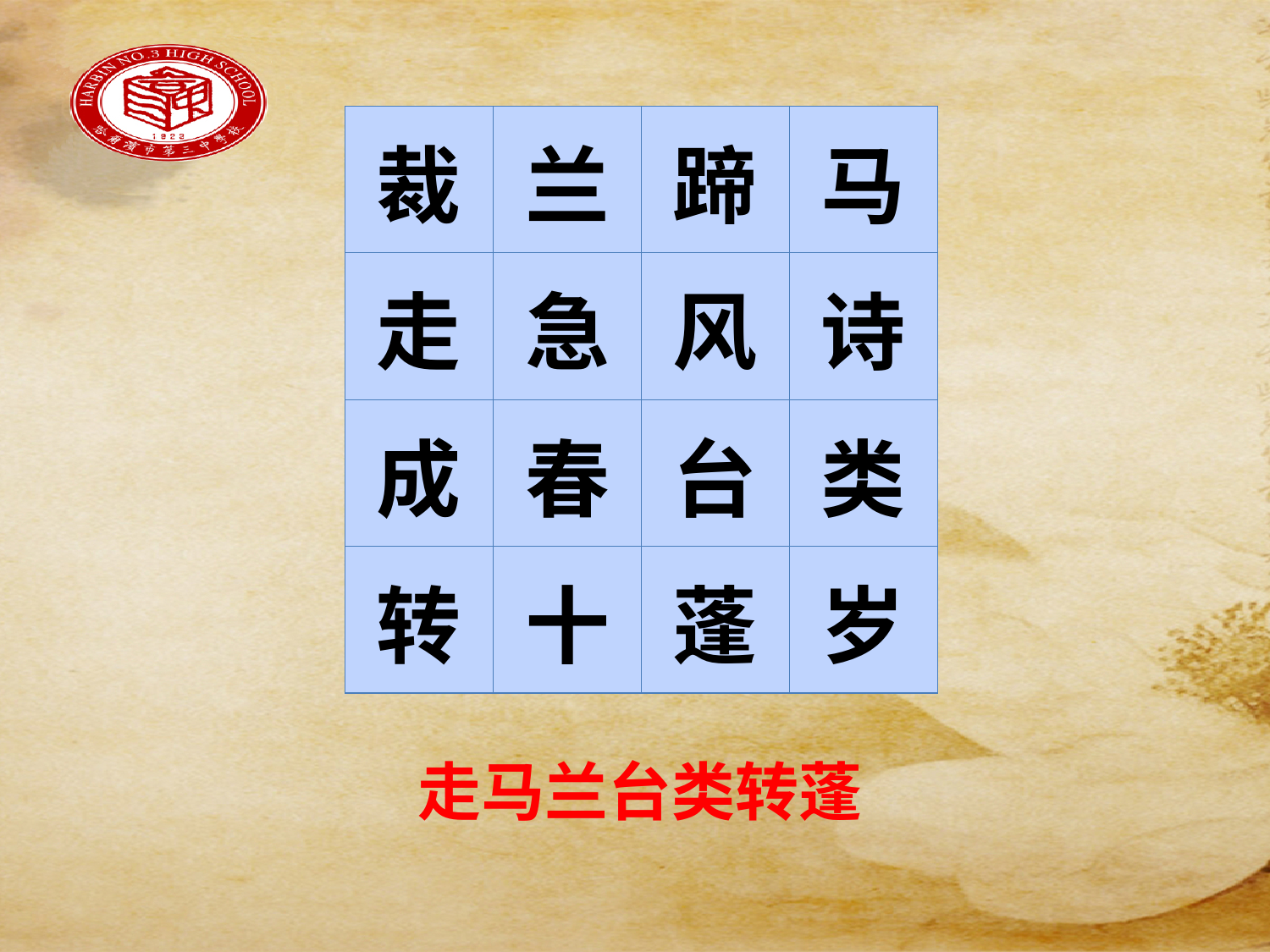

#
| 裁 | 兰 | 蹄 | 马 |
| --- | --- | --- | --- |
| 走 | 急 | 风 | 诗 |
| 成 | 春 | 台 | 类 |
| 转 | 十 | 蓬 | 岁 |
走马兰台类转蓬